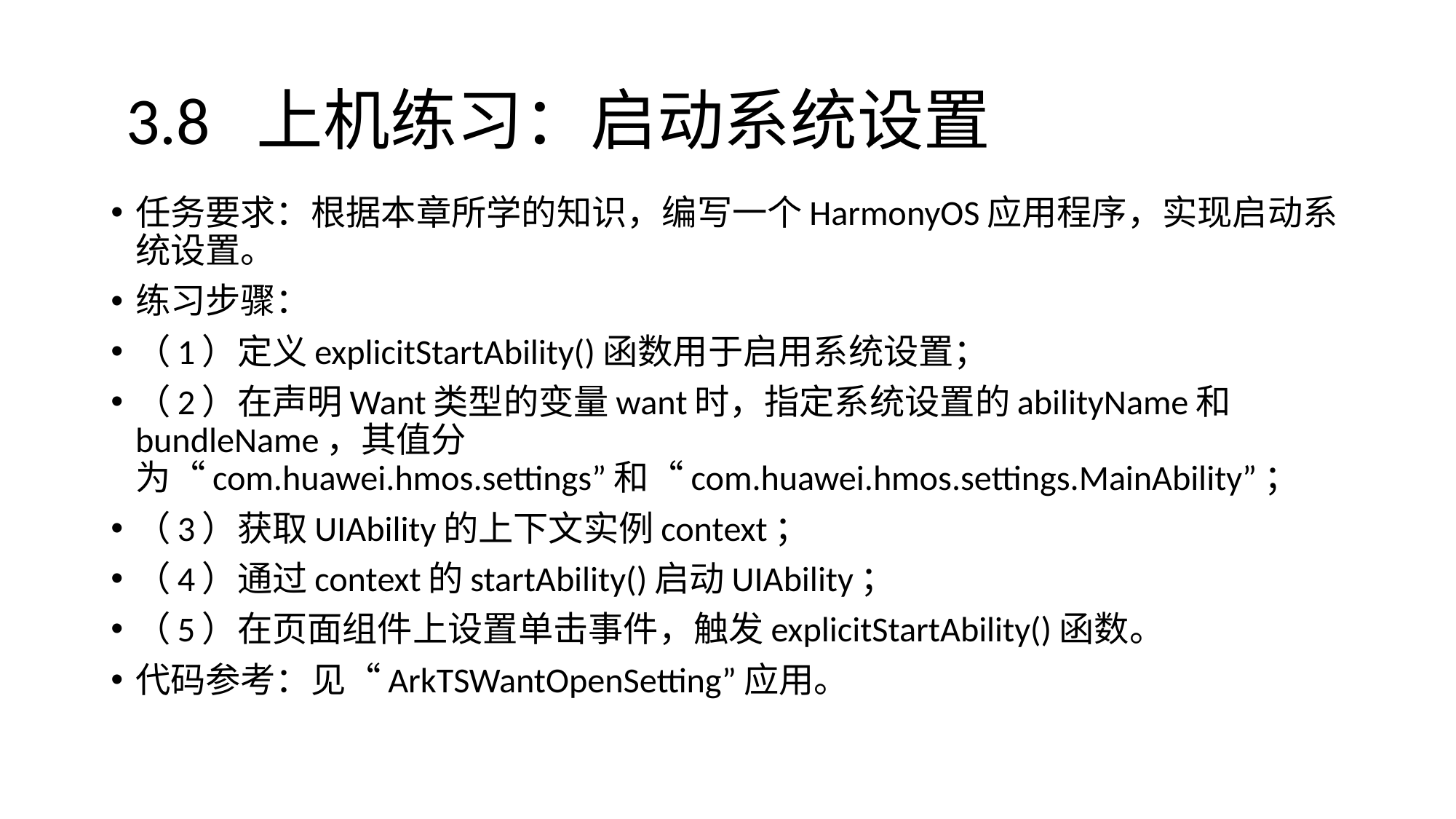

# 3.8  上机练习：启动系统设置
任务要求：根据本章所学的知识，编写一个HarmonyOS应用程序，实现启动系统设置。
练习步骤：
（1）定义explicitStartAbility()函数用于启用系统设置；
（2）在声明Want类型的变量want时，指定系统设置的abilityName和bundleName，其值分为“com.huawei.hmos.settings”和“com.huawei.hmos.settings.MainAbility”；
（3）获取UIAbility的上下文实例context；
（4）通过context的startAbility()启动UIAbility；
（5）在页面组件上设置单击事件，触发explicitStartAbility()函数。
代码参考：见“ArkTSWantOpenSetting”应用。